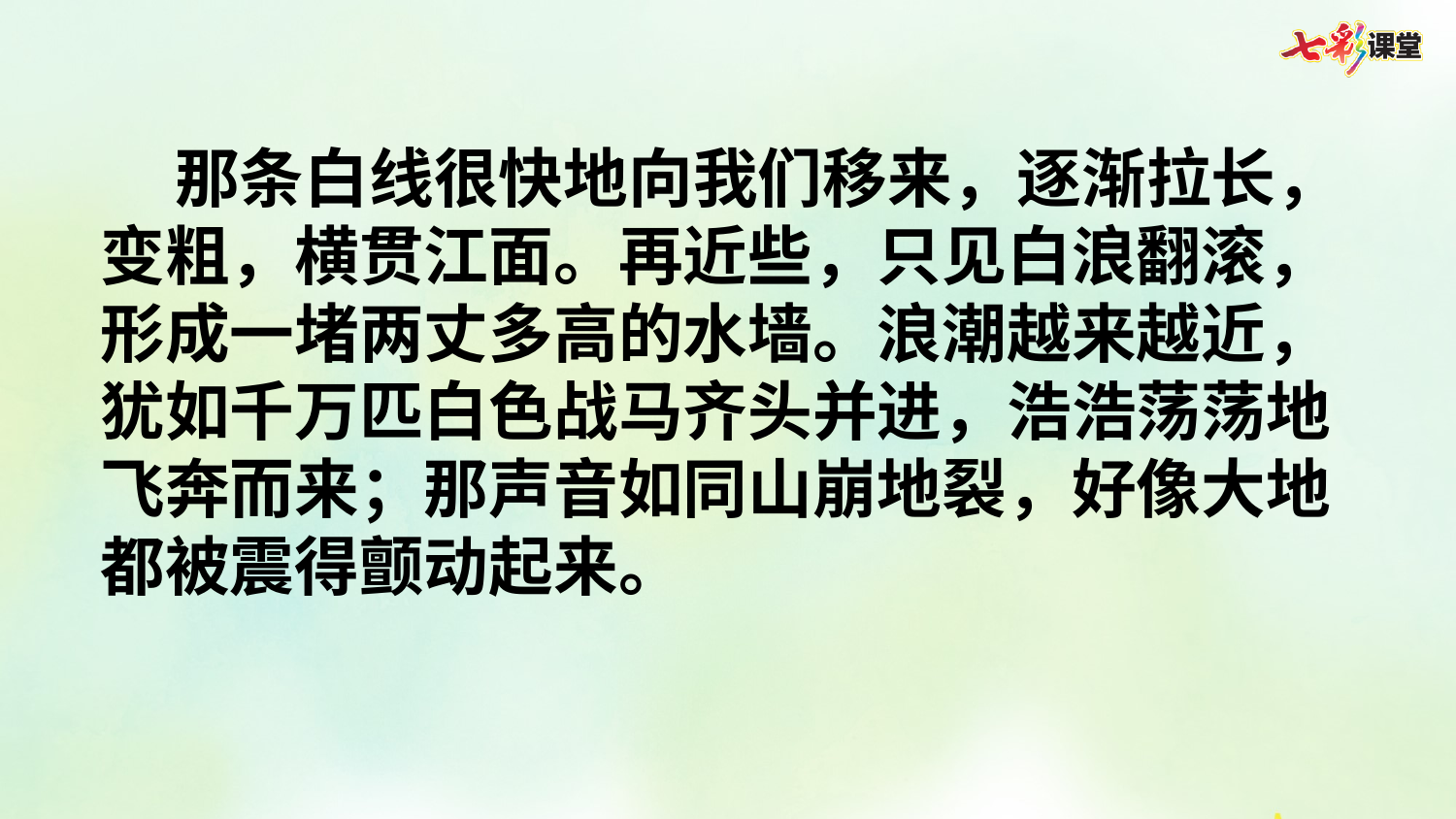

那条白线很快地向我们移来，逐渐拉长，变粗，横贯江面。再近些，只见白浪翻滚，形成一堵两丈多高的水墙。浪潮越来越近，犹如千万匹白色战马齐头并进，浩浩荡荡地飞奔而来；那声音如同山崩地裂，好像大地都被震得颤动起来。